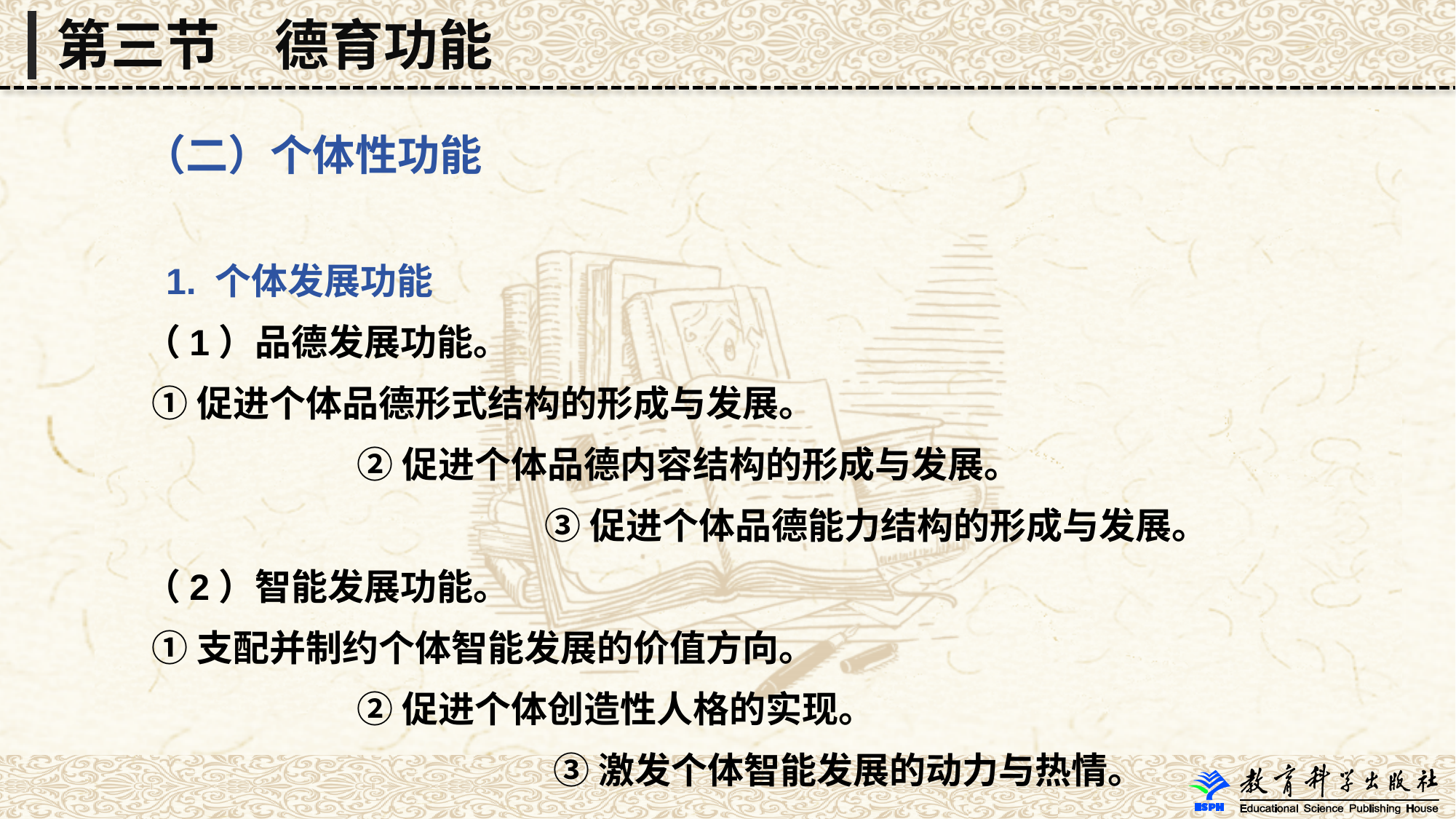

第三节　德育功能
    （二）个体性功能

       1. 个体发展功能
     （1）品德发展功能。
       ①促进个体品德形式结构的形成与发展。
                                ②促进个体品德内容结构的形成与发展。
                                                       ③促进个体品德能力结构的形成与发展。
     （2）智能发展功能。
       ①支配并制约个体智能发展的价值方向。
                                ②促进个体创造性人格的实现。
                                                        ③激发个体智能发展的动力与热情。